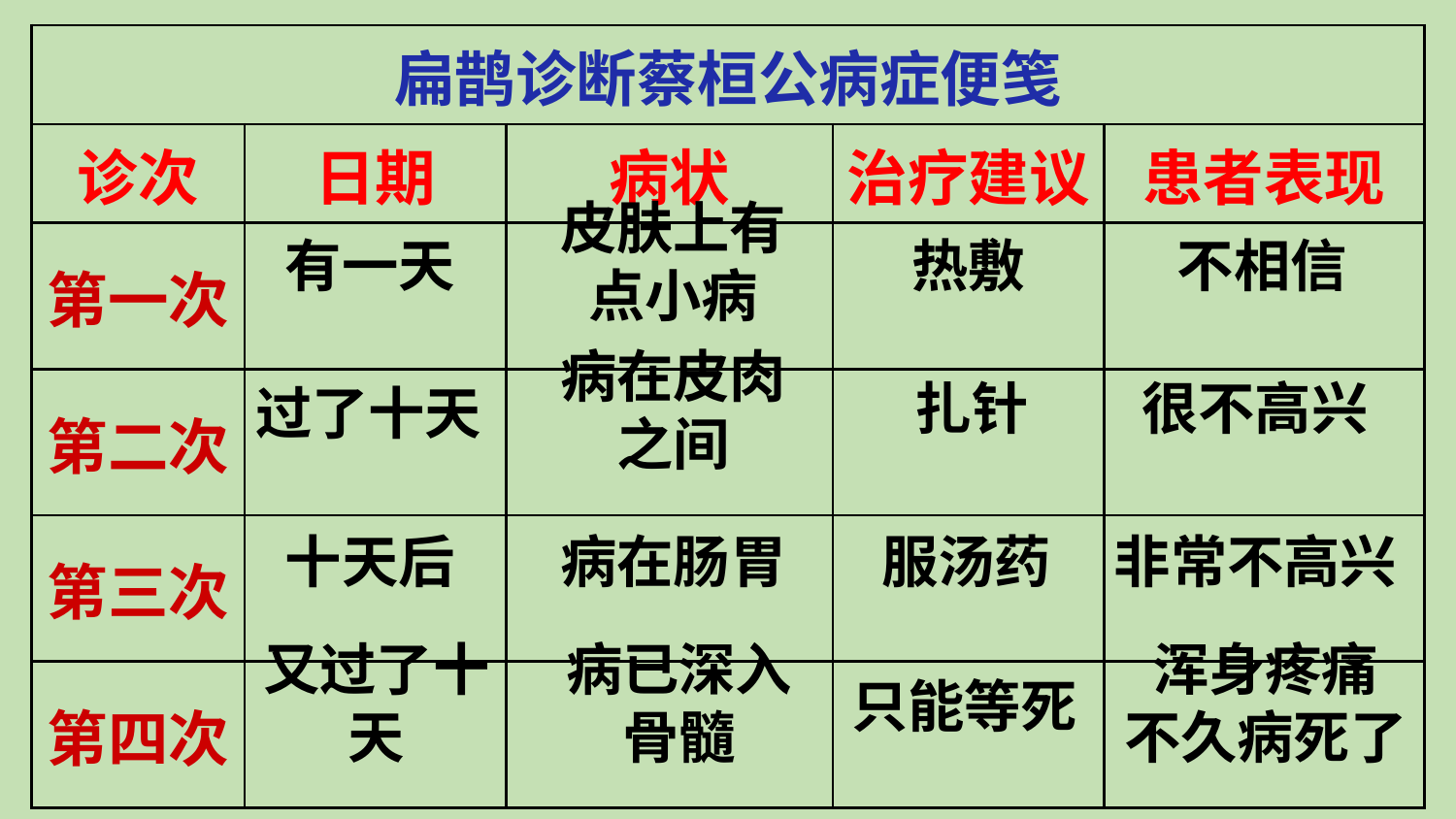

| 扁鹊诊断蔡桓公病症便笺 |  |  |  |  |
| --- | --- | --- | --- | --- |
| 诊次 | 日期 | 病状 | 治疗建议 | 患者表现 |
| 第一次 |  |  |  |  |
| 第二次 |  |  |  |  |
| 第三次 |  |  |  |  |
| 第四次 |  |  |  |  |
皮肤上有点小病
有一天
热敷
不相信
病在皮肉之间
扎针
很不高兴
过了十天
十天后
病在肠胃
服汤药
非常不高兴
又过了十
天
病已深入骨髓
浑身疼痛
不久病死了
只能等死